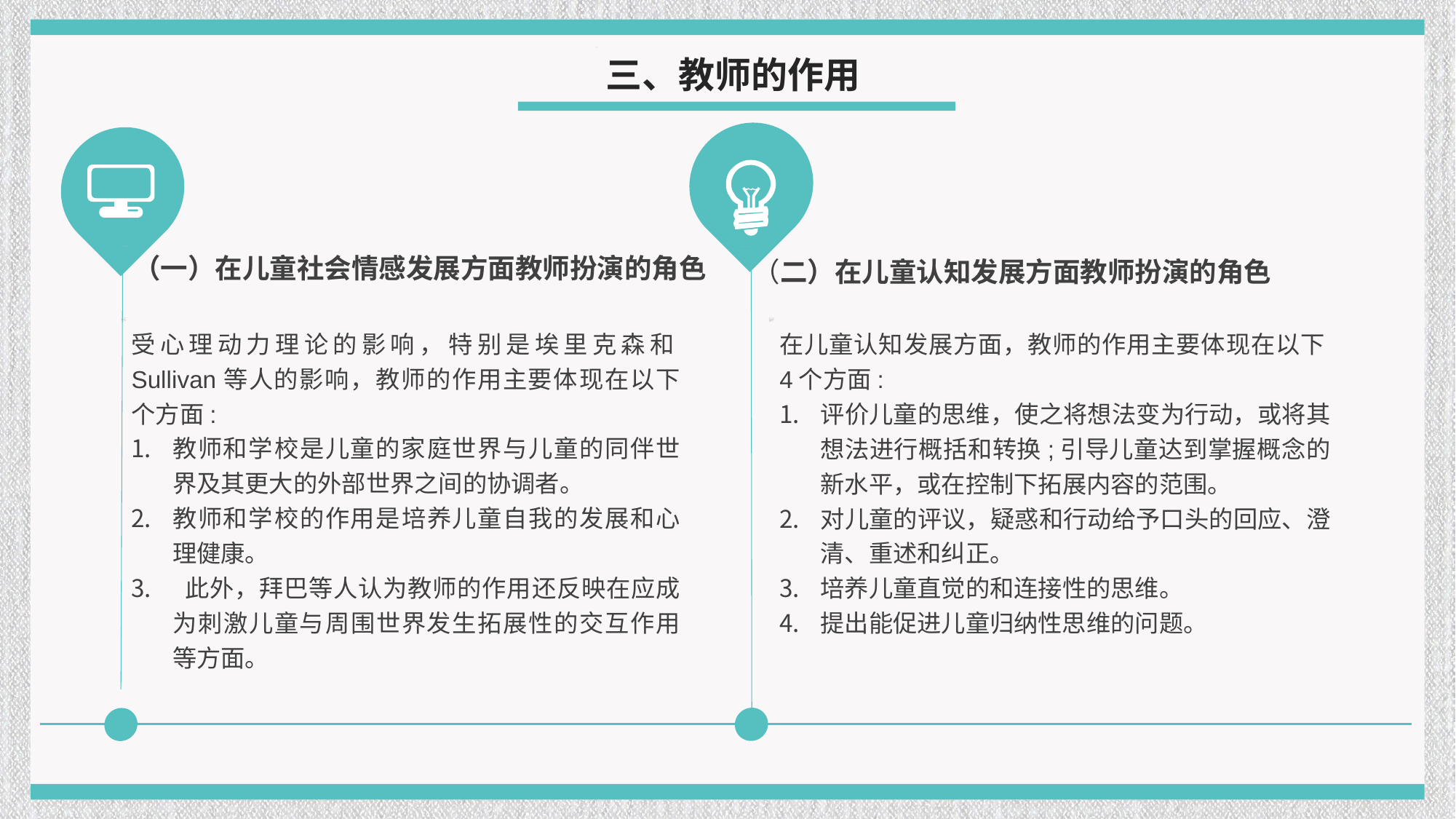

三、教师的作用

（一）在儿童社会情感发展方面教师扮演的角色
（二）在儿童认知发展方面教师扮演的角色
受心理动力理论的影响，特别是埃里克森和Sullivan等人的影响，教师的作用主要体现在以下个方面:
教师和学校是儿童的家庭世界与儿童的同伴世界及其更大的外部世界之间的协调者。
教师和学校的作用是培养儿童自我的发展和心理健康。
 此外，拜巴等人认为教师的作用还反映在应成为刺激儿童与周围世界发生拓展性的交互作用等方面。
在儿童认知发展方面，教师的作用主要体现在以下4个方面:
评价儿童的思维，使之将想法变为行动，或将其想法进行概括和转换;引导儿童达到掌握概念的新水平，或在控制下拓展内容的范围。
对儿童的评议，疑惑和行动给予口头的回应、澄清、重述和纠正。
培养儿童直觉的和连接性的思维。
提出能促进儿童归纳性思维的问题。